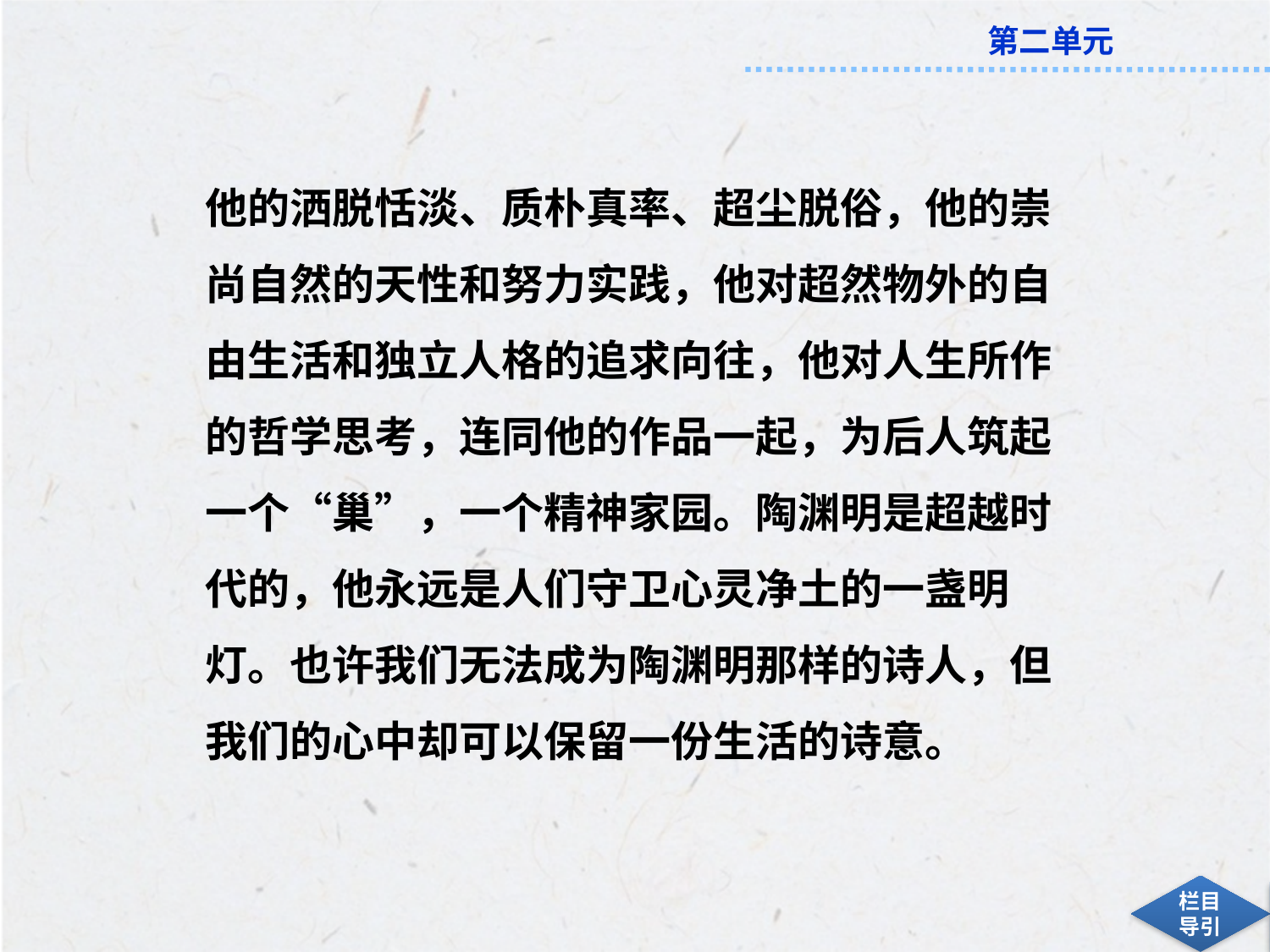

他的洒脱恬淡、质朴真率、超尘脱俗，他的崇尚自然的天性和努力实践，他对超然物外的自由生活和独立人格的追求向往，他对人生所作的哲学思考，连同他的作品一起，为后人筑起一个“巢”，一个精神家园。陶渊明是超越时代的，他永远是人们守卫心灵净土的一盏明灯。也许我们无法成为陶渊明那样的诗人，但我们的心中却可以保留一份生活的诗意。